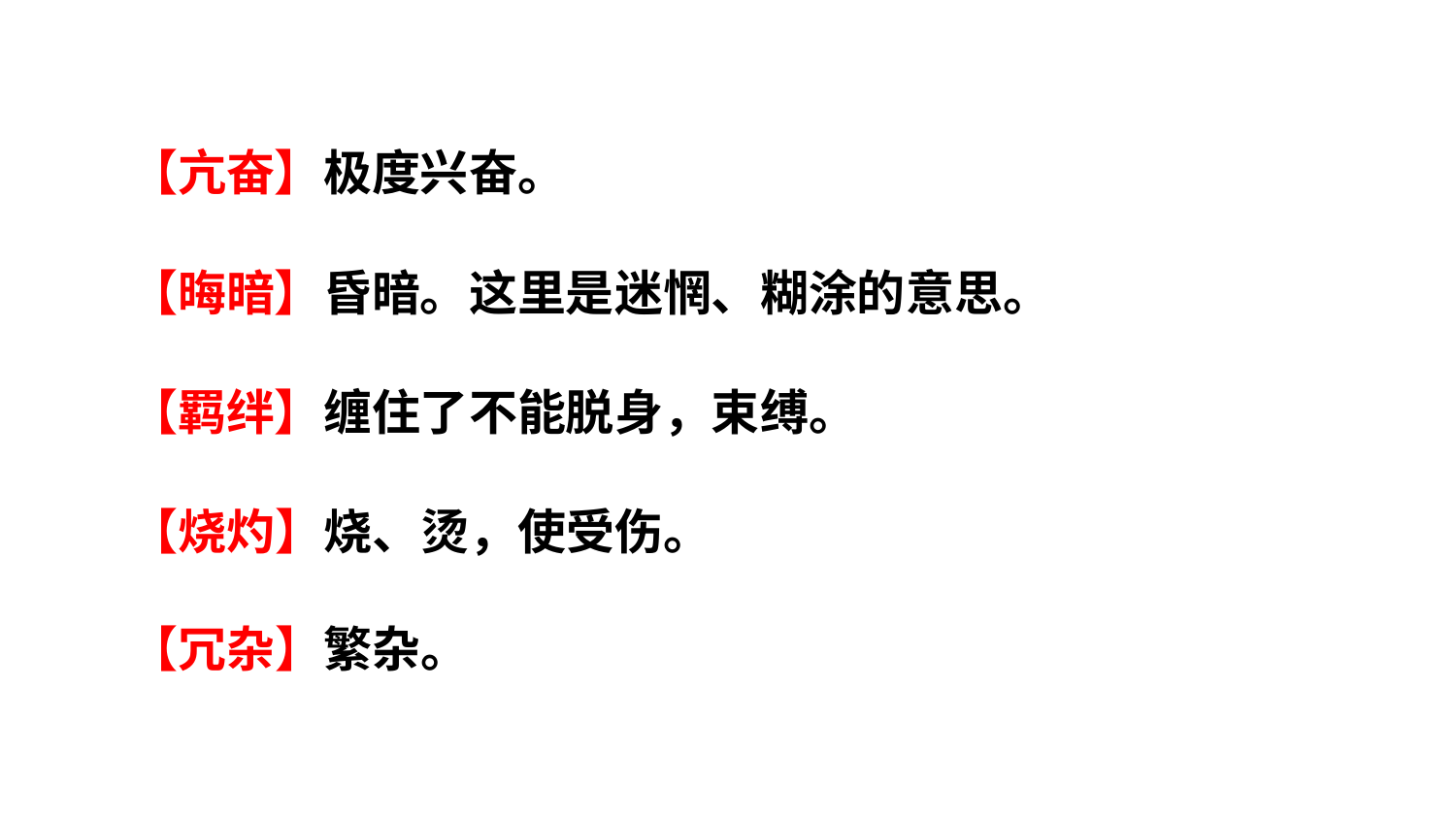

【亢奋】极度兴奋。
【晦暗】昏暗。这里是迷惘、糊涂的意思。
【羁绊】缠住了不能脱身，束缚。
【烧灼】烧、烫，使受伤。
【冗杂】繁杂。